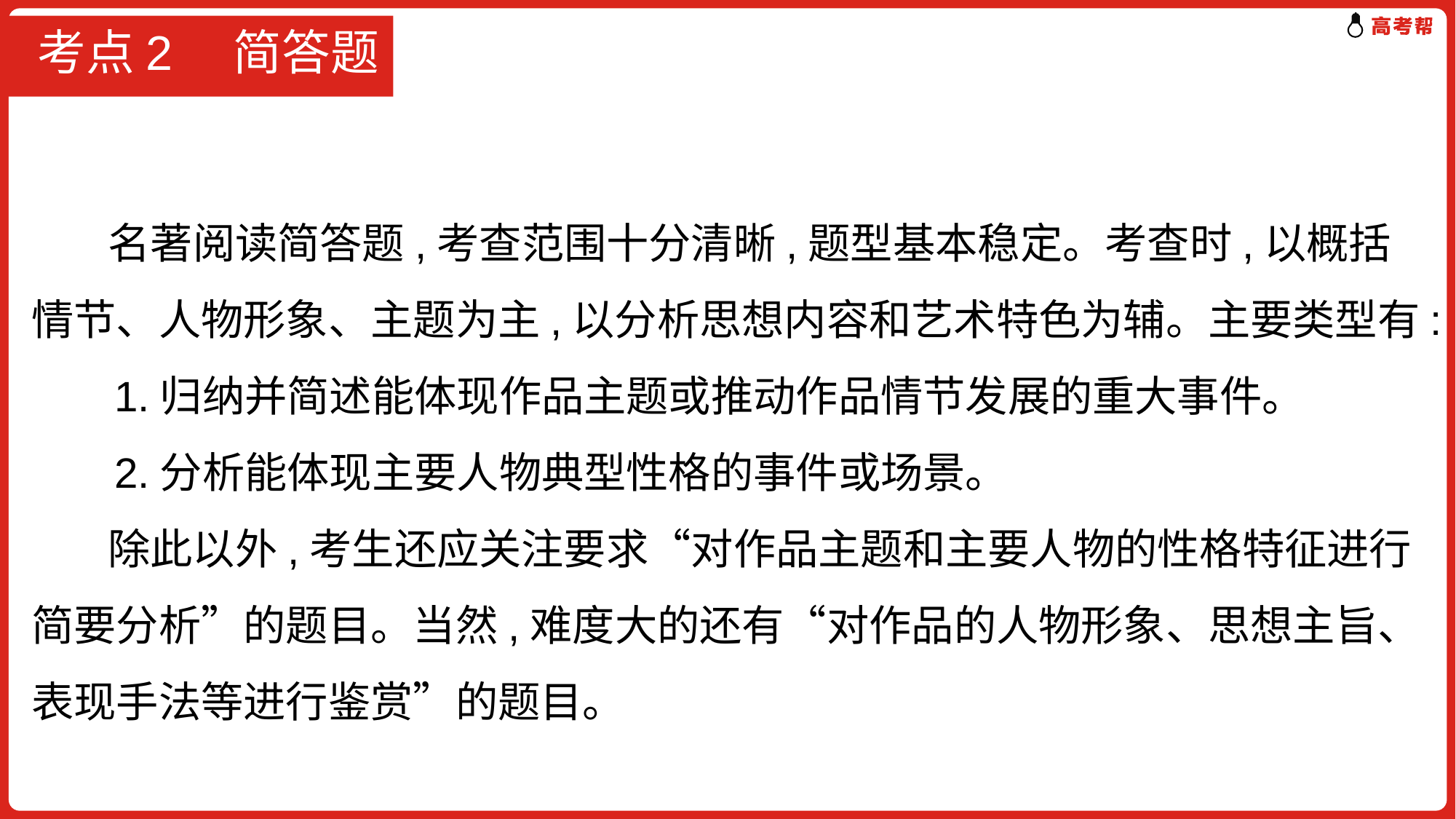

# 考点2　简答题
       名著阅读简答题,考查范围十分清晰,题型基本稳定。考查时,以概括情节、人物形象、主题为主,以分析思想内容和艺术特色为辅。主要类型有:
       1.归纳并简述能体现作品主题或推动作品情节发展的重大事件。
       2.分析能体现主要人物典型性格的事件或场景。
       除此以外,考生还应关注要求“对作品主题和主要人物的性格特征进行简要分析”的题目。当然,难度大的还有“对作品的人物形象、思想主旨、表现手法等进行鉴赏”的题目。